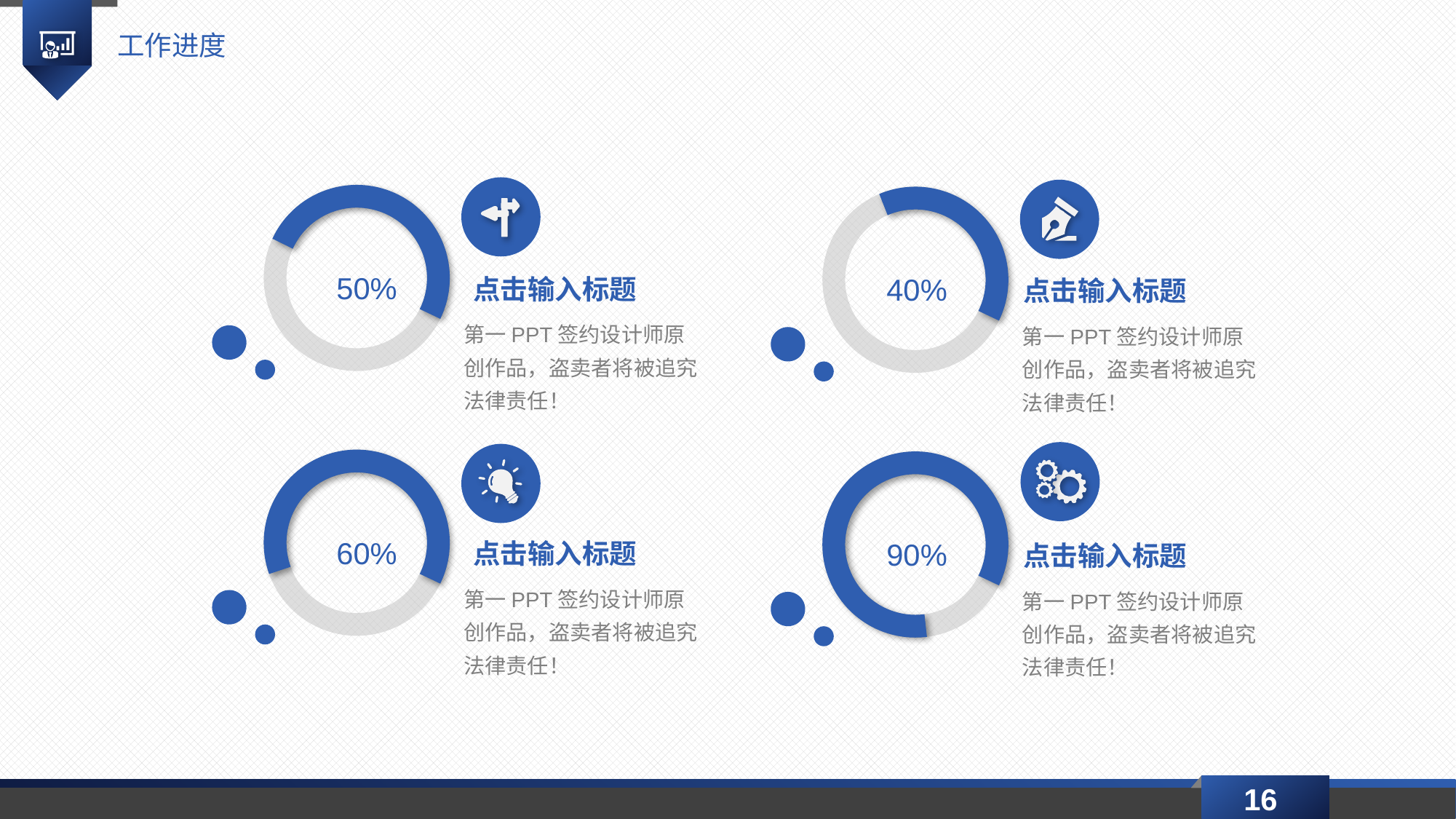

工作进度

50%
点击输入标题
40%
点击输入标题
第一PPT签约设计师原创作品，盗卖者将被追究法律责任！
第一PPT签约设计师原创作品，盗卖者将被追究法律责任！

60%
点击输入标题
90%
点击输入标题
第一PPT签约设计师原创作品，盗卖者将被追究法律责任！
第一PPT签约设计师原创作品，盗卖者将被追究法律责任！

16

延时符